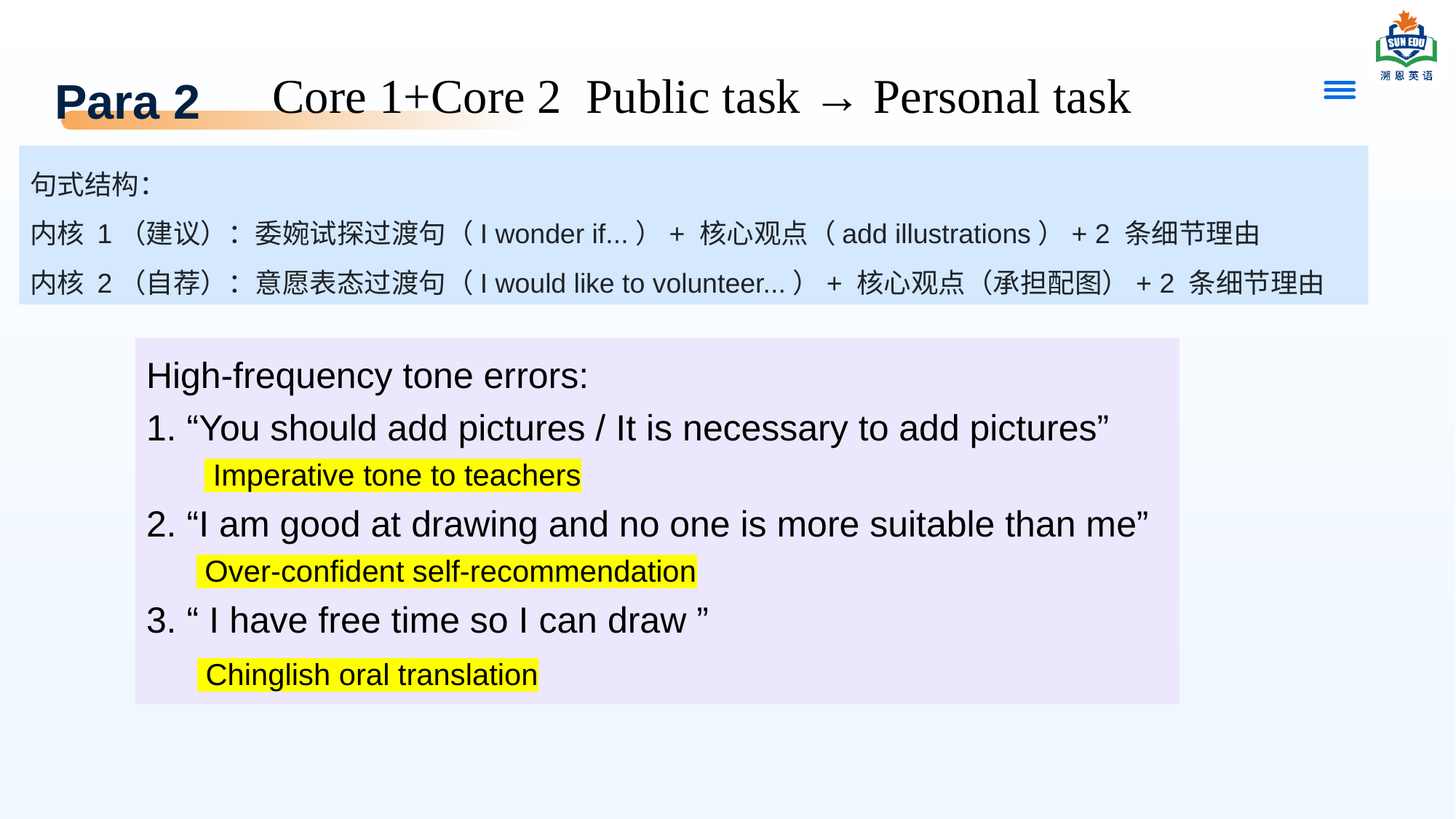

# Para 2
Core 1+Core 2  Public task → Personal task
句式结构：
内核 1（建议）：委婉试探过渡句（I wonder if...）+ 核心观点（add illustrations）+ 2 条细节理由
内核 2（自荐）：意愿表态过渡句（I would like to volunteer...）+ 核心观点（承担配图）+ 2 条细节理由
High-frequency tone errors:
1. “You should add pictures / It is necessary to add pictures”
        Imperative tone to teachers
2. “I am good at drawing and no one is more suitable than me”
       Over-confident self-recommendation
3. “ I have free time so I can draw ”
      Chinglish oral translation